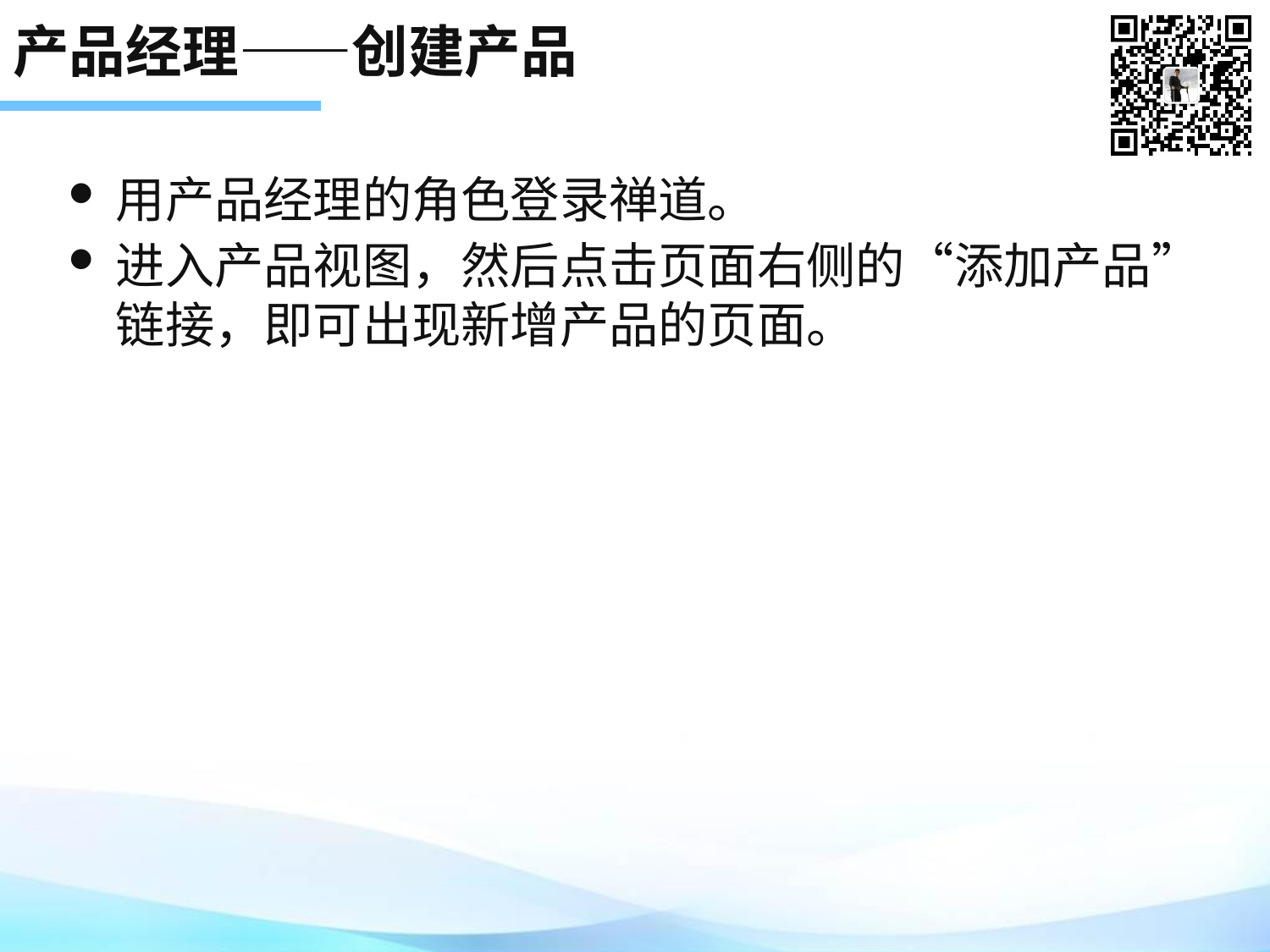

# 产品经理——创建产品
用产品经理的角色登录禅道。
进入产品视图，然后点击页面右侧的“添加产品”链接，即可出现新增产品的页面。